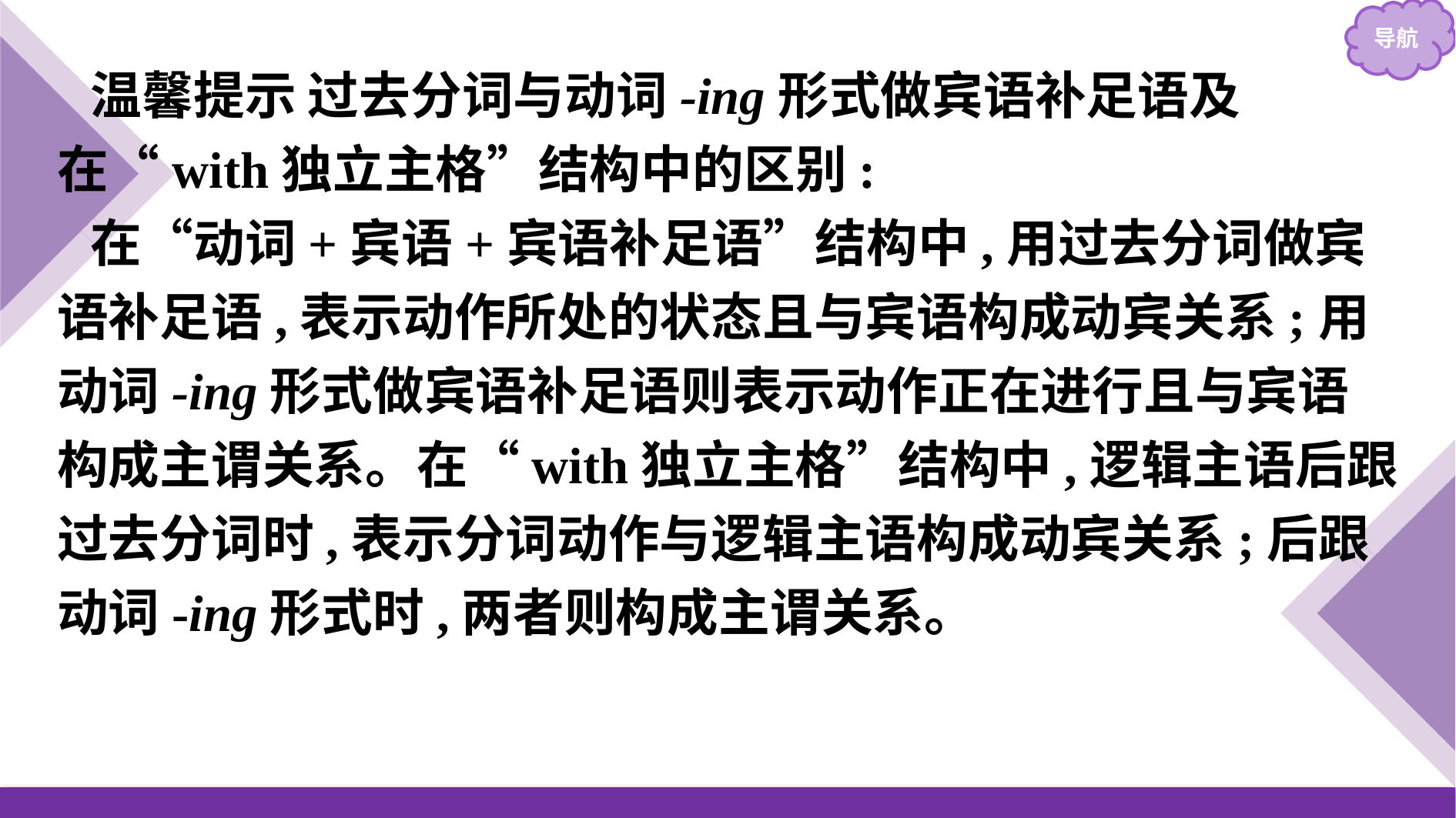

温馨提示 过去分词与动词-ing形式做宾语补足语及在“with独立主格”结构中的区别:
在“动词+宾语+宾语补足语”结构中,用过去分词做宾语补足语,表示动作所处的状态且与宾语构成动宾关系;用动词-ing形式做宾语补足语则表示动作正在进行且与宾语构成主谓关系。在“with独立主格”结构中,逻辑主语后跟过去分词时,表示分词动作与逻辑主语构成动宾关系;后跟动词-ing形式时,两者则构成主谓关系。